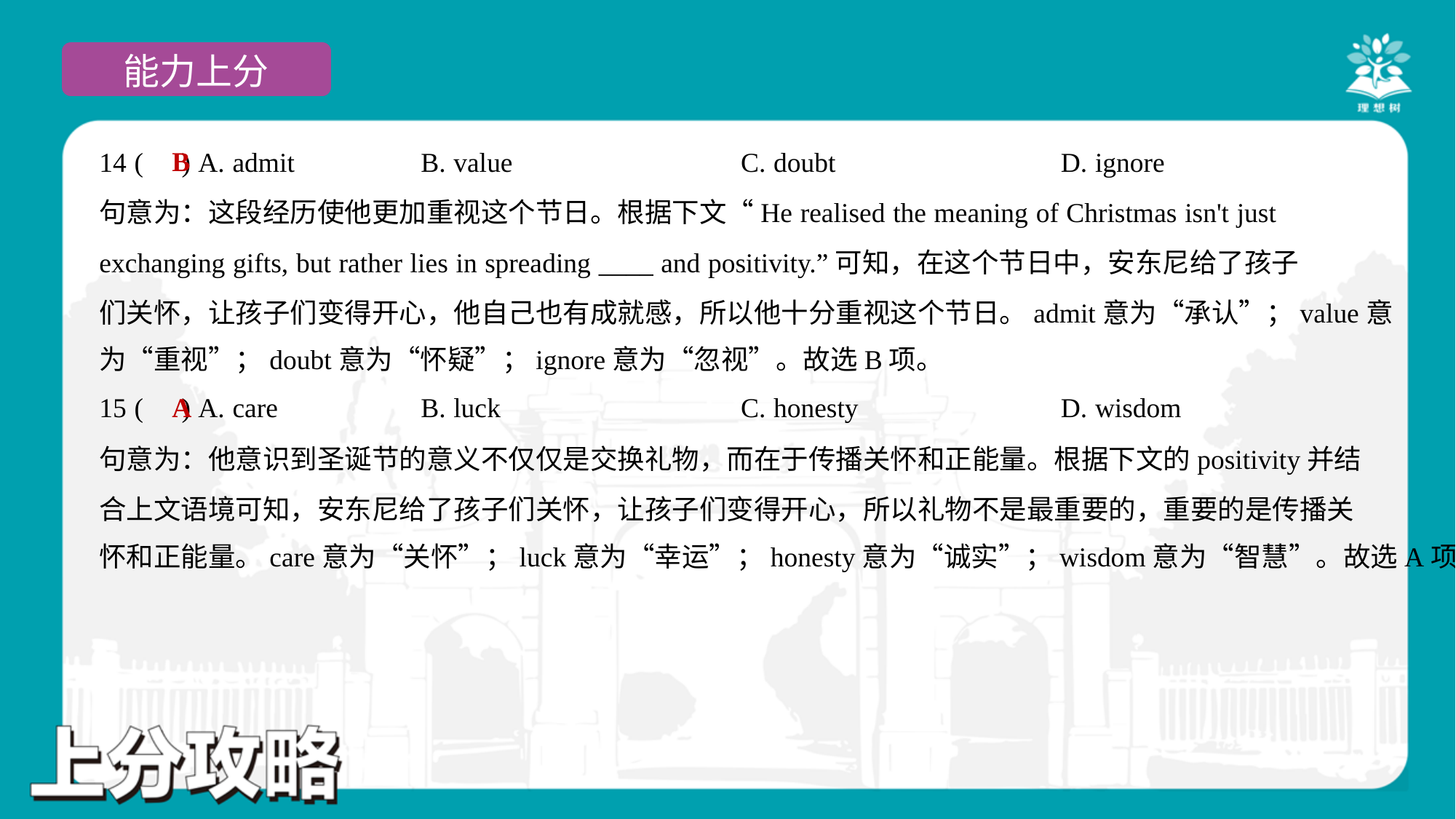

B
14 (     ) A. admit	B. value	C. doubt	D. ignore
句意为：这段经历使他更加重视这个节日。根据下文“He realised the meaning of Christmas isn't just
exchanging gifts, but rather lies in spreading ____ and positivity.”可知，在这个节日中，安东尼给了孩子
们关怀，让孩子们变得开心，他自己也有成就感，所以他十分重视这个节日。admit意为“承认”；value意
为“重视”；doubt意为“怀疑”；ignore意为“忽视”。故选B项。
A
15 (     ) A. care	B. luck	C. honesty	D. wisdom
句意为：他意识到圣诞节的意义不仅仅是交换礼物，而在于传播关怀和正能量。根据下文的positivity并结
合上文语境可知，安东尼给了孩子们关怀，让孩子们变得开心，所以礼物不是最重要的，重要的是传播关
怀和正能量。care意为“关怀”；luck意为“幸运”；honesty意为“诚实”；wisdom意为“智慧”。故选A项。